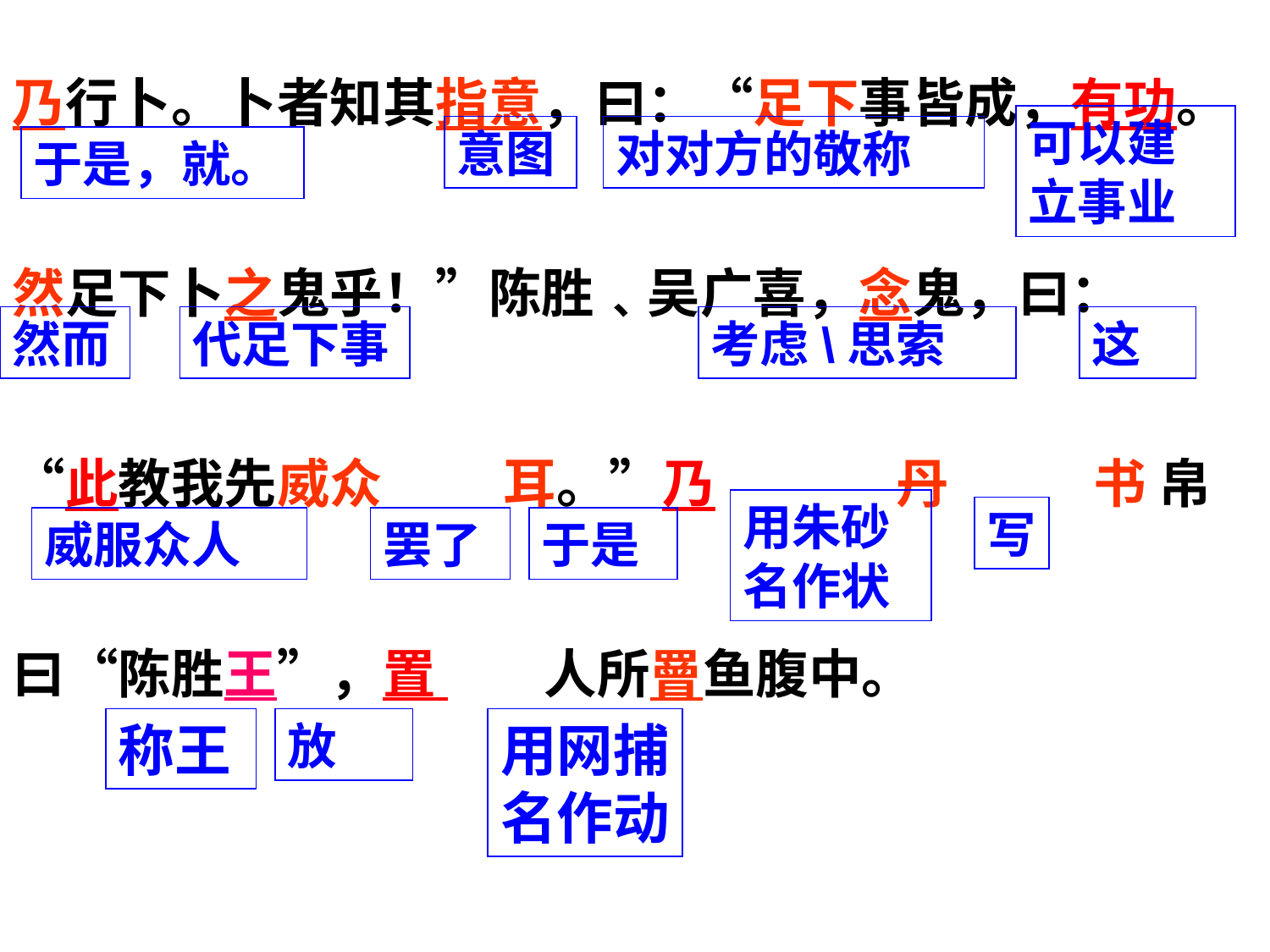

乃行卜。卜者知其指意，曰：“足下事皆成，有功。然足下卜之鬼乎！”陈胜﹑吴广喜，念鬼，曰：“此教我先威众          耳。”乃               丹            书 帛曰“陈胜王”，置         人所罾鱼腹中。
可以建立事业
意图
对对方的敬称
于是，就。
然而
代足下事
考虑\思索
这
用朱砂
名作状
写
威服众人
罢了
于是
称王
放
用网捕
名作动